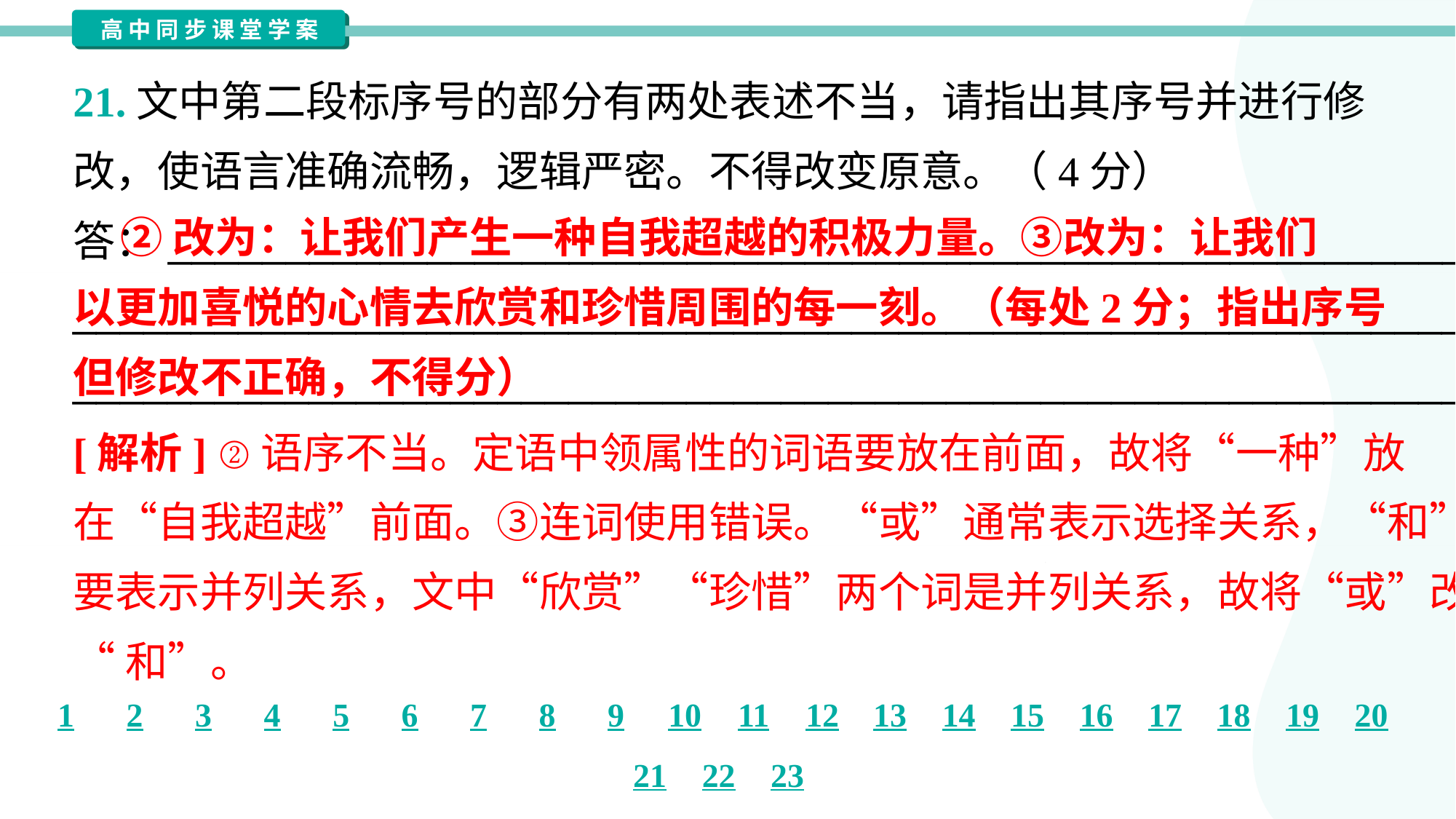

21.文中第二段标序号的部分有两处表述不当，请指出其序号并进行修
改，使语言准确流畅，逻辑严密。不得改变原意。（4分）
答：_________________________________________________________
_____________________________________________________________
_____________________________________________________________
     ②改为：让我们产生一种自我超越的积极力量。③改为：让我们
以更加喜悦的心情去欣赏和珍惜周围的每一刻。（每处2分；指出序号
但修改不正确，不得分）
[解析] ②语序不当。定语中领属性的词语要放在前面，故将“一种”放
在“自我超越”前面。③连词使用错误。“或”通常表示选择关系，“和”主
要表示并列关系，文中“欣赏”“珍惜”两个词是并列关系，故将“或”改为
“和”。